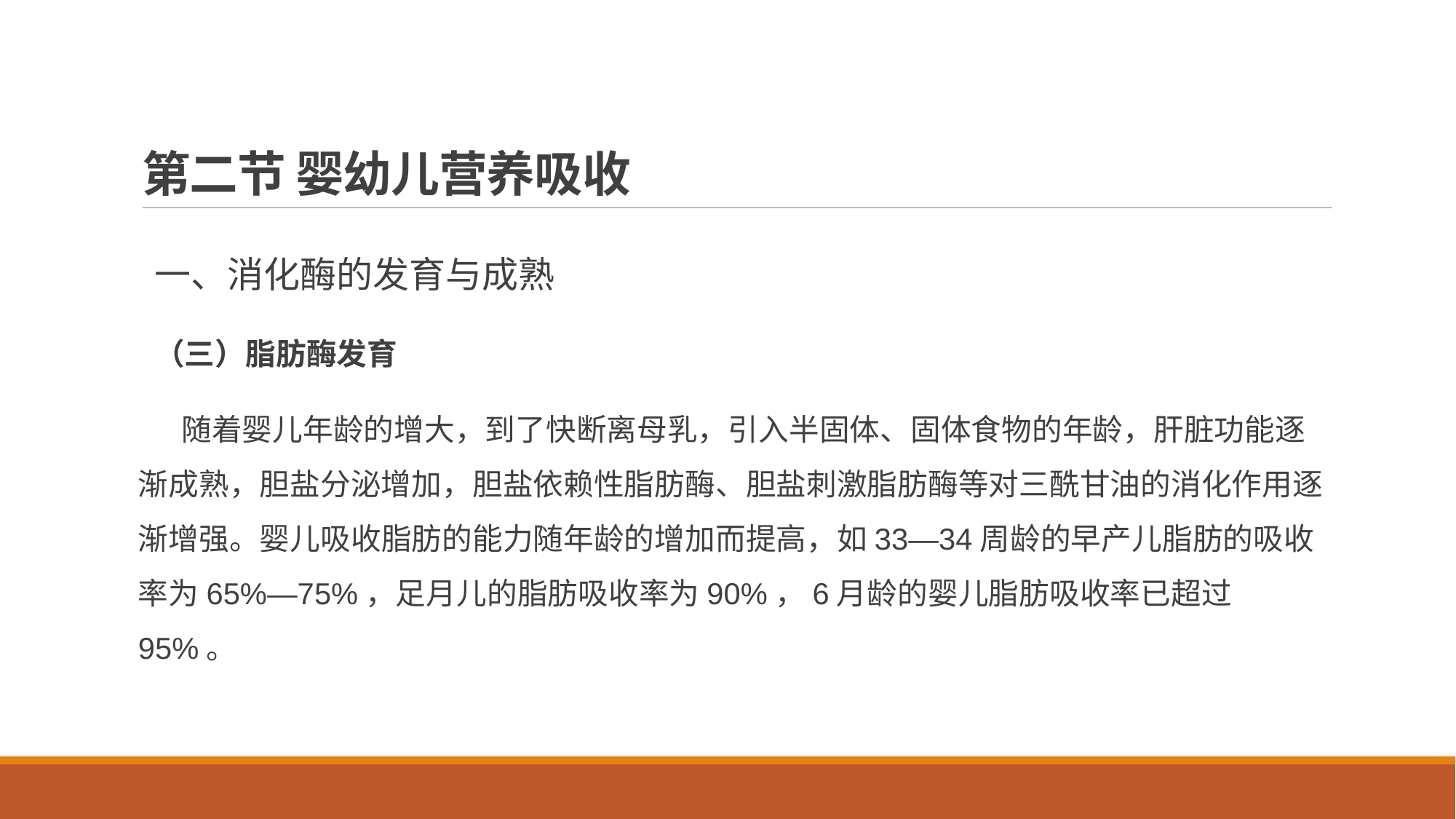

# 第二节 婴幼儿营养吸收
一、消化酶的发育与成熟
（三）脂肪酶发育
随着婴儿年龄的增大，到了快断离母乳，引入半固体、固体食物的年龄，肝脏功能逐渐成熟，胆盐分泌增加，胆盐依赖性脂肪酶、胆盐刺激脂肪酶等对三酰甘油的消化作用逐渐增强。婴儿吸收脂肪的能力随年龄的增加而提高，如33—34周龄的早产儿脂肪的吸收率为65%—75%，足月儿的脂肪吸收率为90%，6月龄的婴儿脂肪吸收率已超过95%。